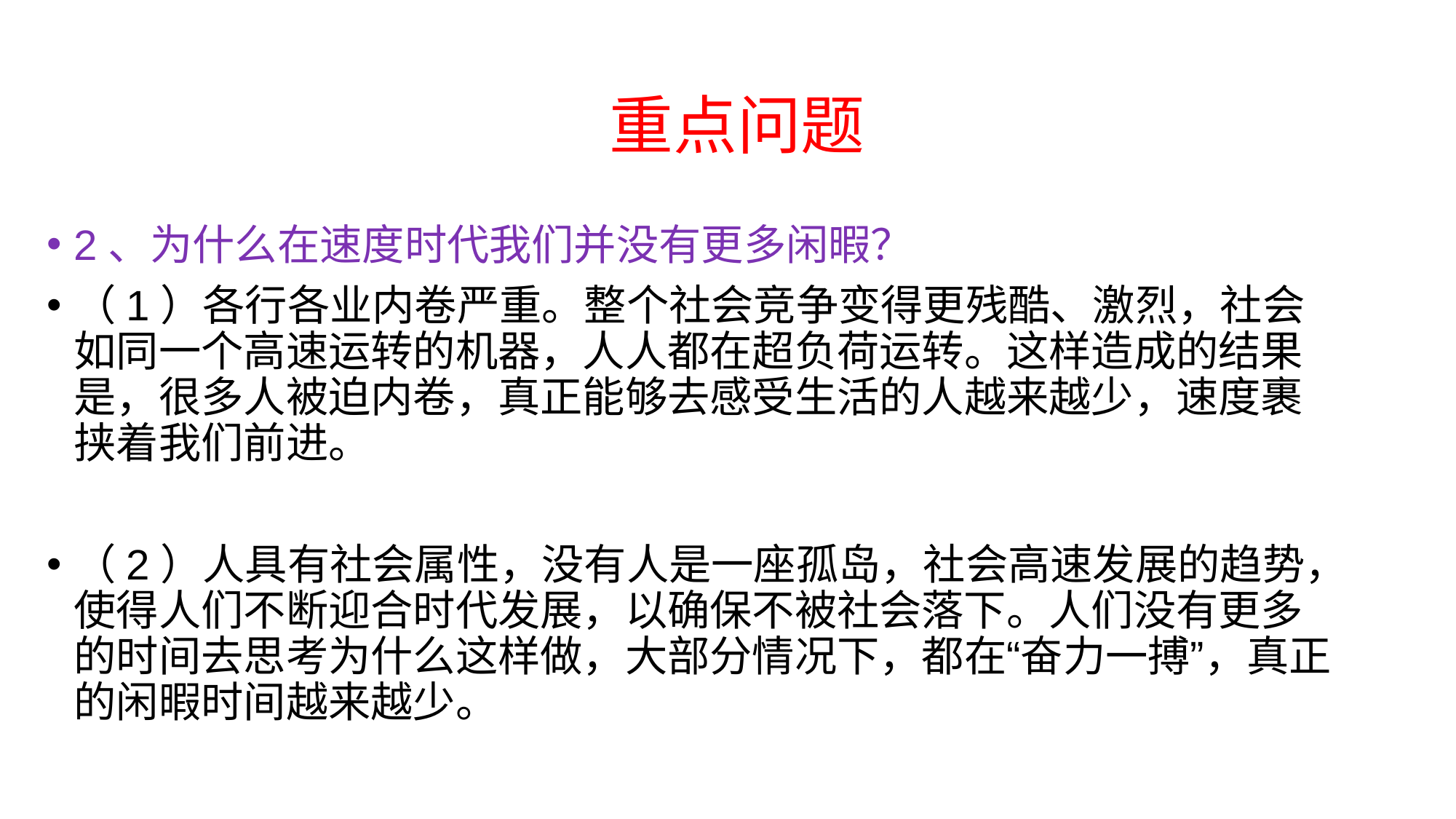

# 重点问题
2、为什么在速度时代我们并没有更多闲暇？
（1）各行各业内卷严重。整个社会竞争变得更残酷、激烈，社会如同一个高速运转的机器，人人都在超负荷运转。这样造成的结果是，很多人被迫内卷，真正能够去感受生活的人越来越少，速度裹挟着我们前进。

（2）人具有社会属性，没有人是一座孤岛，社会高速发展的趋势，使得人们不断迎合时代发展，以确保不被社会落下。人们没有更多的时间去思考为什么这样做，大部分情况下，都在“奋力一搏”，真正的闲暇时间越来越少。